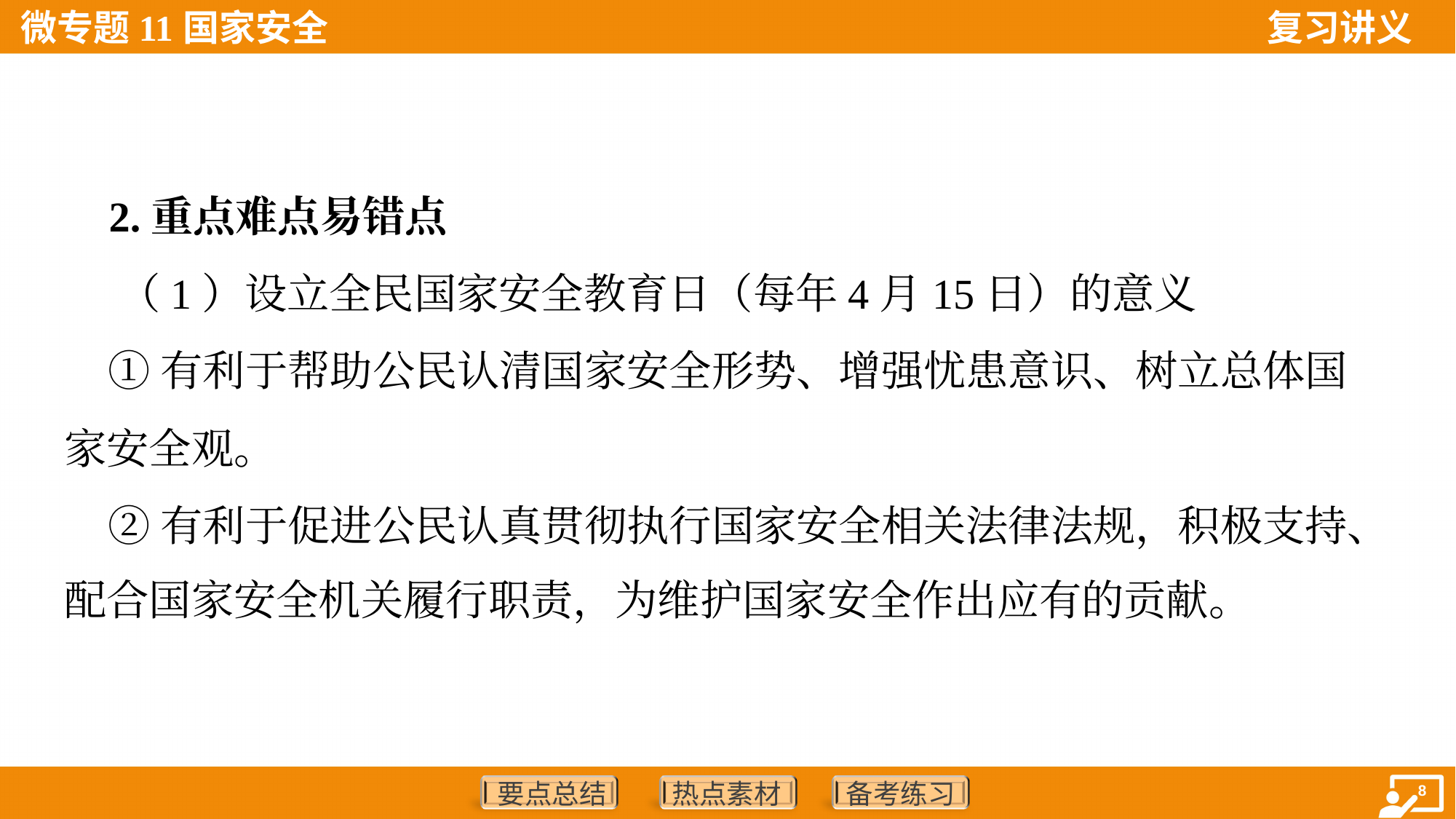

2.重点难点易错点
    （1）设立全民国家安全教育日（每年4月15日）的意义
    ①有利于帮助公民认清国家安全形势、增强忧患意识、树立总体国
家安全观。
    ②有利于促进公民认真贯彻执行国家安全相关法律法规，积极支持、
配合国家安全机关履行职责，为维护国家安全作出应有的贡献。